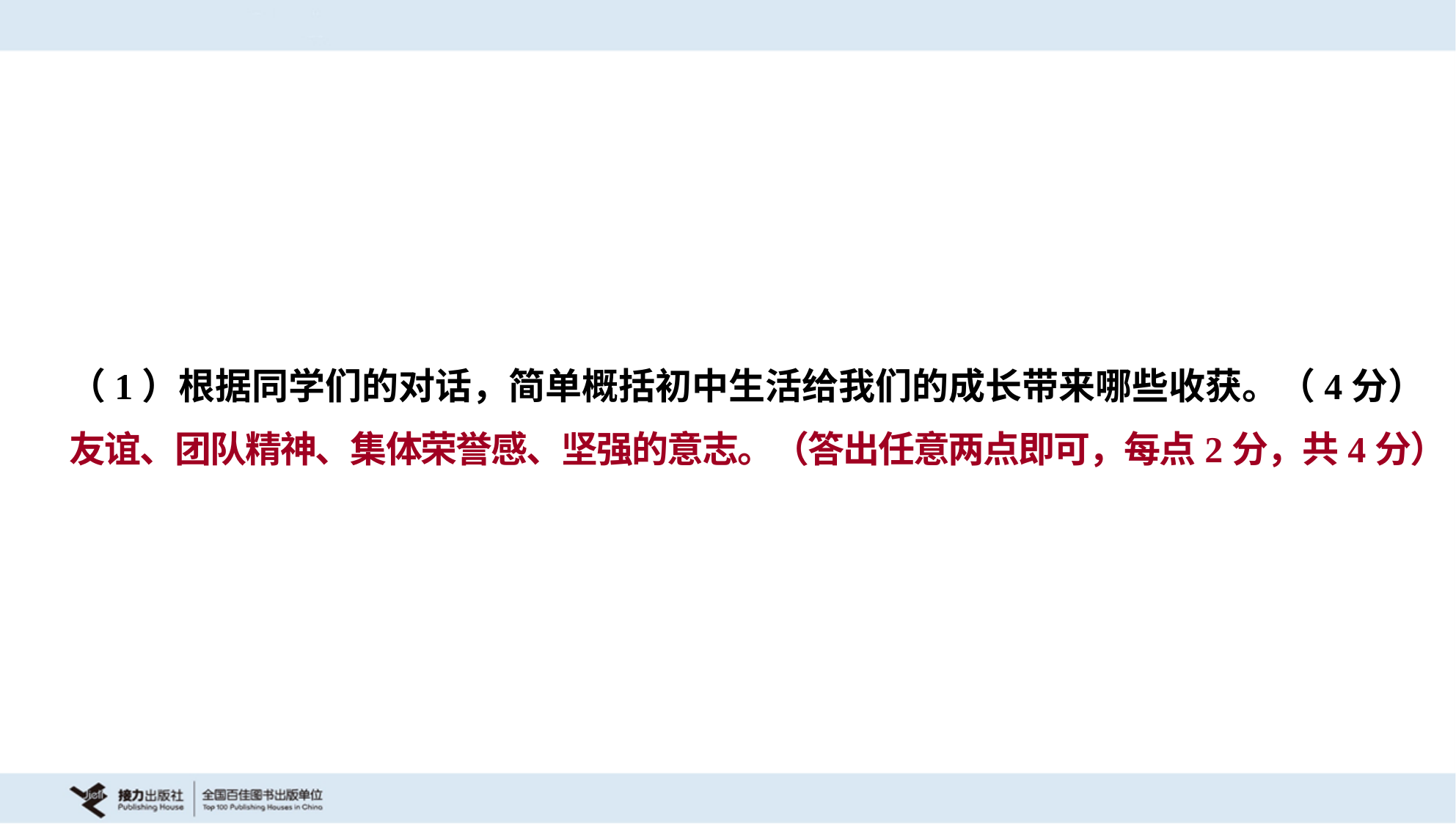

（1）根据同学们的对话，简单概括初中生活给我们的成长带来哪些收获。（4分）
友谊、团队精神、集体荣誉感、坚强的意志。（答出任意两点即可，每点2分，共4分）